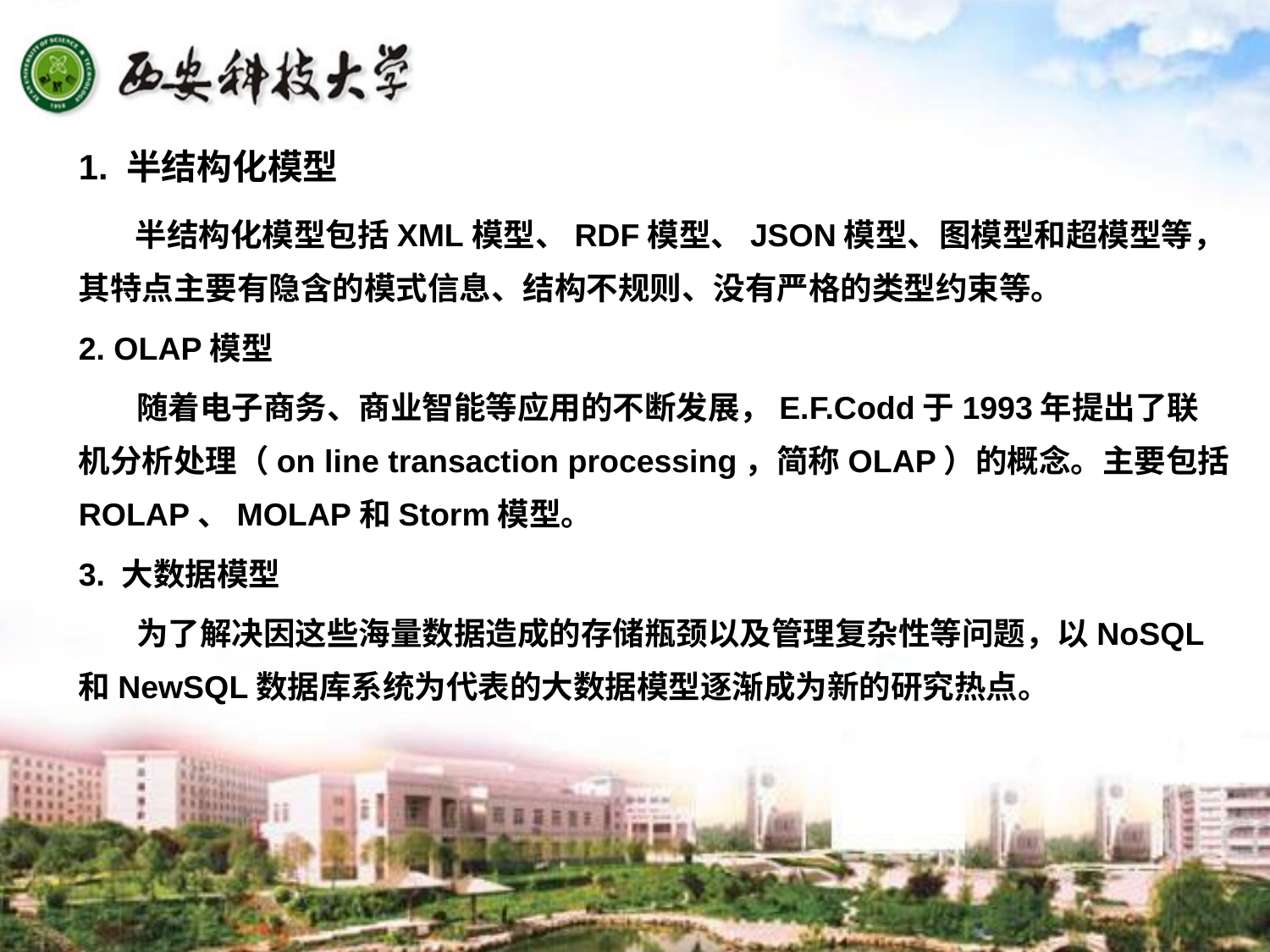

1. 半结构化模型
      半结构化模型包括XML模型、RDF模型、JSON模型、图模型和超模型等，其特点主要有隐含的模式信息、结构不规则、没有严格的类型约束等。
2. OLAP模型
       随着电子商务、商业智能等应用的不断发展，E.F.Codd于1993年提出了联机分析处理（on line transaction processing，简称OLAP）的概念。主要包括ROLAP、MOLAP和Storm模型。
3. 大数据模型
       为了解决因这些海量数据造成的存储瓶颈以及管理复杂性等问题，以NoSQL和NewSQL数据库系统为代表的大数据模型逐渐成为新的研究热点。